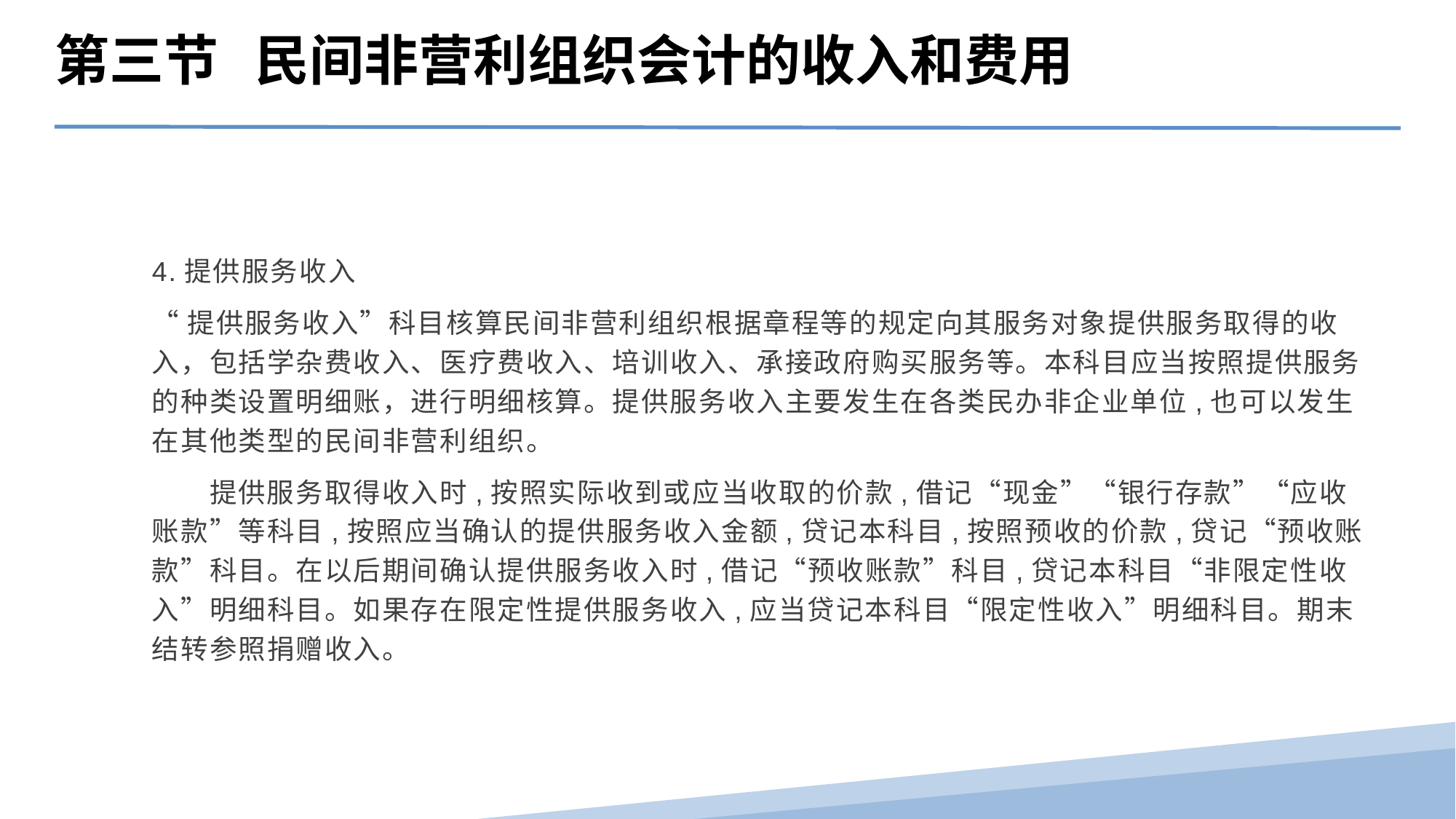

第三节   民间非营利组织会计的收入和费用
4.提供服务收入
“提供服务收入”科目核算民间非营利组织根据章程等的规定向其服务对象提供服务取得的收入，包括学杂费收入、医疗费收入、培训收入、承接政府购买服务等。本科目应当按照提供服务的种类设置明细账，进行明细核算。提供服务收入主要发生在各类民办非企业单位,也可以发生在其他类型的民间非营利组织。
　　提供服务取得收入时,按照实际收到或应当收取的价款,借记“现金”“银行存款”“应收账款”等科目,按照应当确认的提供服务收入金额,贷记本科目,按照预收的价款,贷记“预收账款”科目。在以后期间确认提供服务收入时,借记“预收账款”科目,贷记本科目“非限定性收入”明细科目。如果存在限定性提供服务收入,应当贷记本科目“限定性收入”明细科目。期末结转参照捐赠收入。